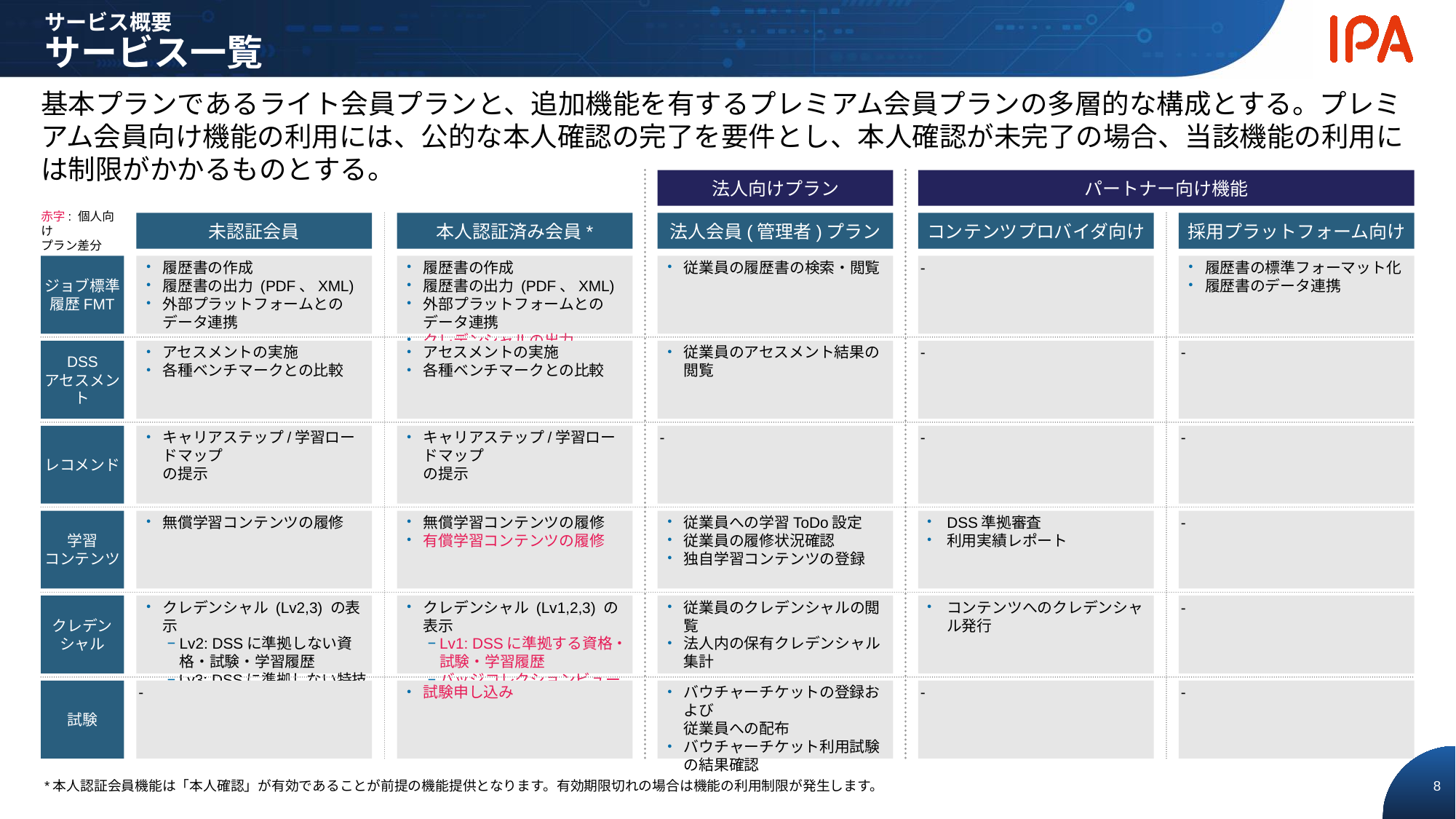

サービス概要
サービス一覧
基本プランであるライト会員プランと、追加機能を有するプレミアム会員プランの多層的な構成とする。プレミアム会員向け機能の利用には、公的な本人確認の完了を要件とし、本人確認が未完了の場合、当該機能の利用には制限がかかるものとする。
法人向けプラン
パートナー向け機能
赤字: 個人向け
プラン差分
未認証会員
本人認証済み会員*
法人会員(管理者)プラン
コンテンツプロバイダ向け
採用プラットフォーム向け
ジョブ標準
履歴FMT
履歴書の作成
履歴書の出力 (PDF、XML)
外部プラットフォームとのデータ連携
履歴書の作成
履歴書の出力 (PDF、XML)
外部プラットフォームとのデータ連携
クレデンシャルの出力
従業員の履歴書の検索・閲覧
-
履歴書の標準フォーマット化
履歴書のデータ連携

DSS
アセスメント
アセスメントの実施
各種ベンチマークとの比較

アセスメントの実施
各種ベンチマークとの比較

従業員のアセスメント結果の
閲覧
-
-
レコメンド
キャリアステップ/学習ロードマップ
の提示
キャリアステップ/学習ロードマップ
の提示
-
-
-
学習
コンテンツ
無償学習コンテンツの履修
無償学習コンテンツの履修
有償学習コンテンツの履修
従業員への学習ToDo設定
従業員の履修状況確認
独自学習コンテンツの登録
DSS準拠審査
利用実績レポート
-
クレデンシャル
クレデンシャル (Lv2,3) の表示
Lv2: DSSに準拠しない資格・試験・学習履歴
Lv3: DSSに準拠しない特技
クレデンシャル (Lv1,2,3) の表示
Lv1: DSSに準拠する資格・
試験・学習履歴
バッジコレクションビュー
従業員のクレデンシャルの閲覧
法人内の保有クレデンシャル集計
コンテンツへのクレデンシャル発行
-
試験
-
試験申し込み
バウチャーチケットの登録および
従業員への配布
バウチャーチケット利用試験の結果確認
-
-
*本人認証会員機能は「本人確認」が有効であることが前提の機能提供となります。有効期限切れの場合は機能の利用制限が発生します。